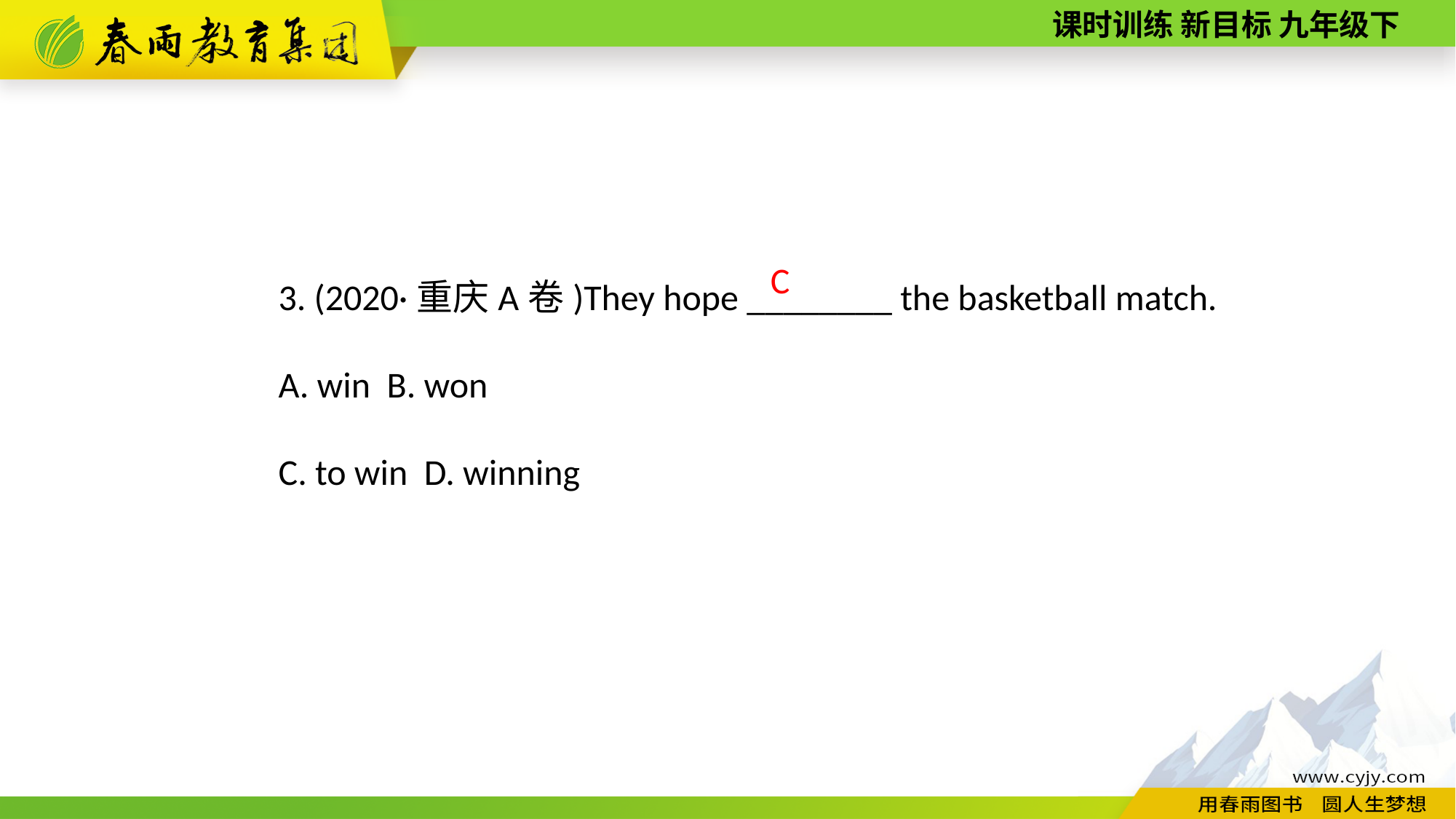

3. (2020·重庆A卷)They hope ________ the basketball match.
A. win  B. won
C. to win  D. winning
C